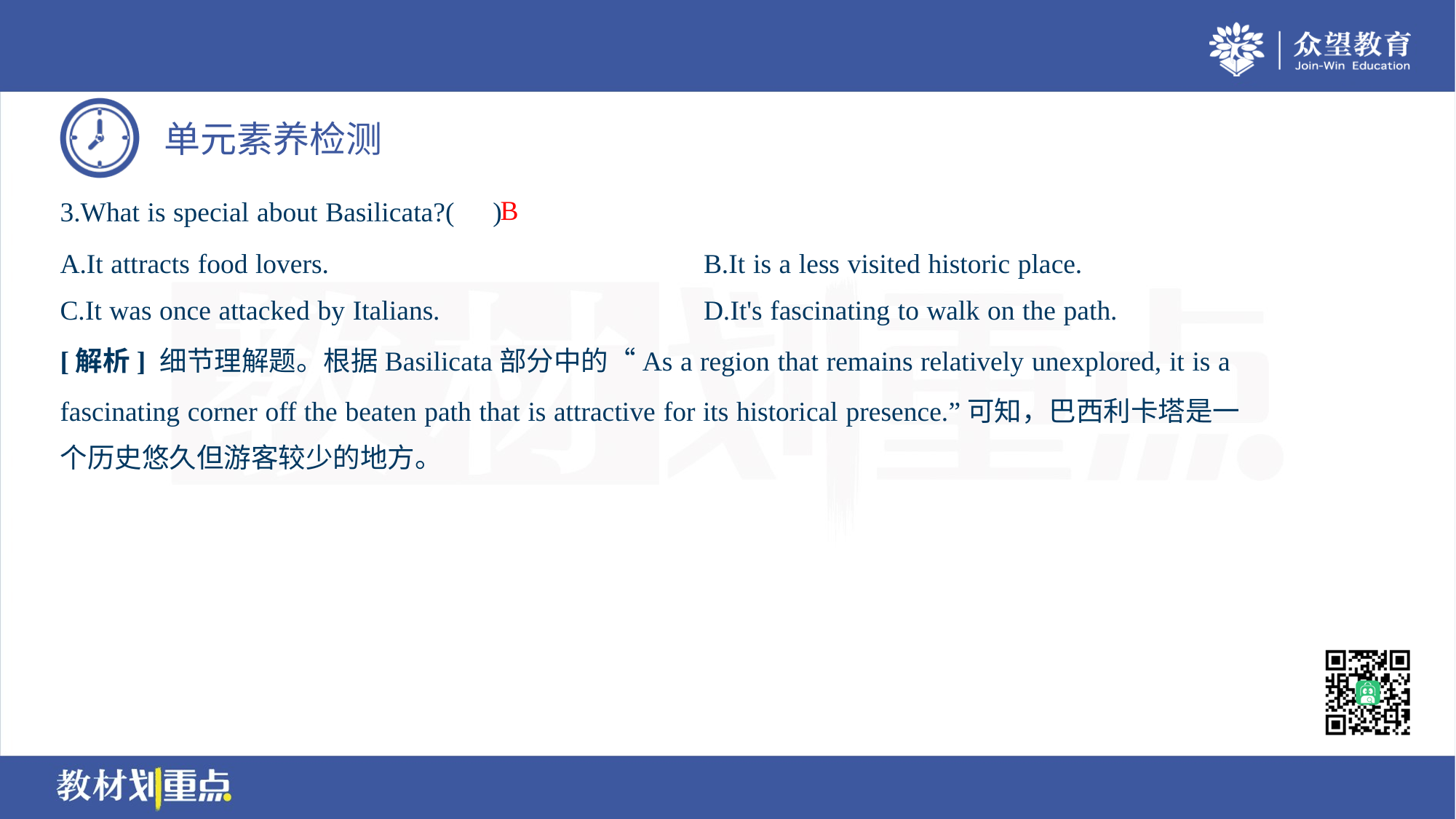

B
3.What is special about Basilicata?(     )
A.It attracts food lovers.	B.It is a less visited historic place.
C.It was once attacked by Italians.	D.It's fascinating to walk on the path.
[解析] 细节理解题。根据Basilicata部分中的“As a region that remains relatively unexplored, it is a
fascinating corner off the beaten path that is attractive for its historical presence.”可知，巴西利卡塔是一
个历史悠久但游客较少的地方。